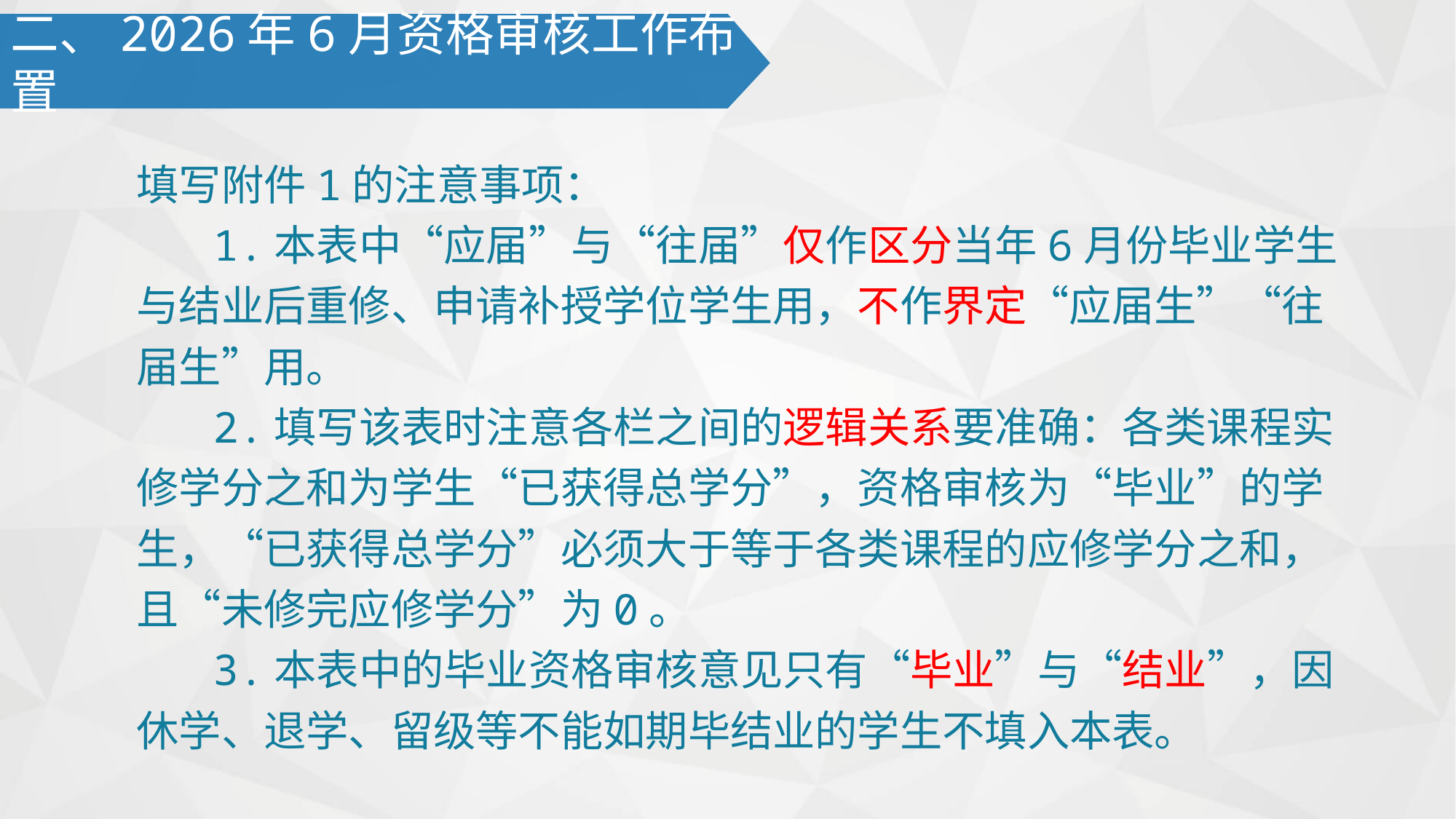

二、2026年6月资格审核工作布置
填写附件1的注意事项：
   1.本表中“应届”与“往届”仅作区分当年6月份毕业学生与结业后重修、申请补授学位学生用，不作界定“应届生”“往届生”用。
   2.填写该表时注意各栏之间的逻辑关系要准确：各类课程实修学分之和为学生“已获得总学分”，资格审核为“毕业”的学生，“已获得总学分”必须大于等于各类课程的应修学分之和，且“未修完应修学分”为0。
   3.本表中的毕业资格审核意见只有“毕业”与“结业”，因休学、退学、留级等不能如期毕结业的学生不填入本表。